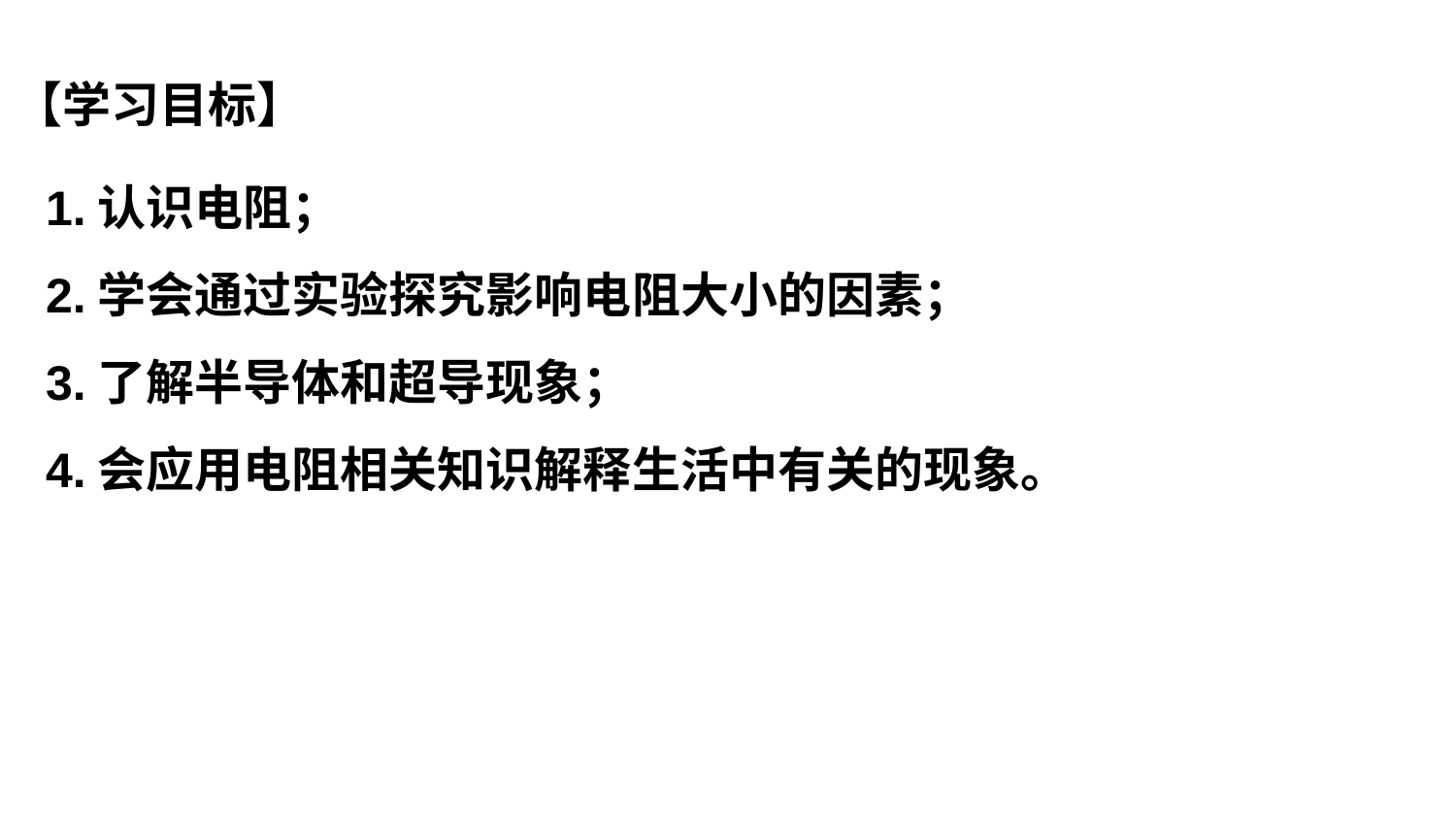

【学习目标】
1.认识电阻；
2.学会通过实验探究影响电阻大小的因素；
3.了解半导体和超导现象；
4.会应用电阻相关知识解释生活中有关的现象。